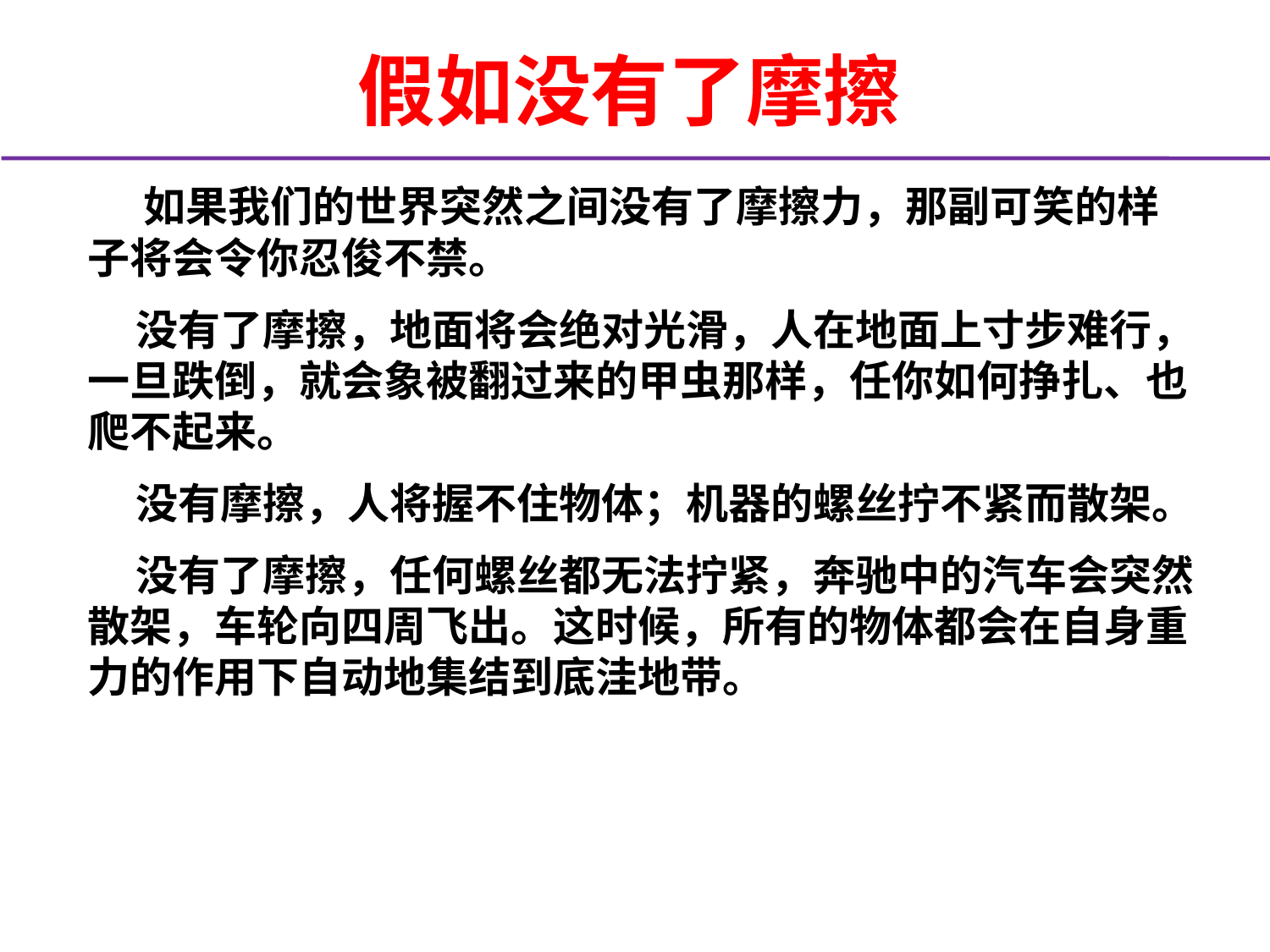

假如没有了摩擦

    如果我们的世界突然之间没有了摩擦力，那副可笑的样子将会令你忍俊不禁。
    没有了摩擦，地面将会绝对光滑，人在地面上寸步难行，一旦跌倒，就会象被翻过来的甲虫那样，任你如何挣扎、也爬不起来。
    没有摩擦，人将握不住物体；机器的螺丝拧不紧而散架。
    没有了摩擦，任何螺丝都无法拧紧，奔驰中的汽车会突然散架，车轮向四周飞出。这时候，所有的物体都会在自身重力的作用下自动地集结到底洼地带。